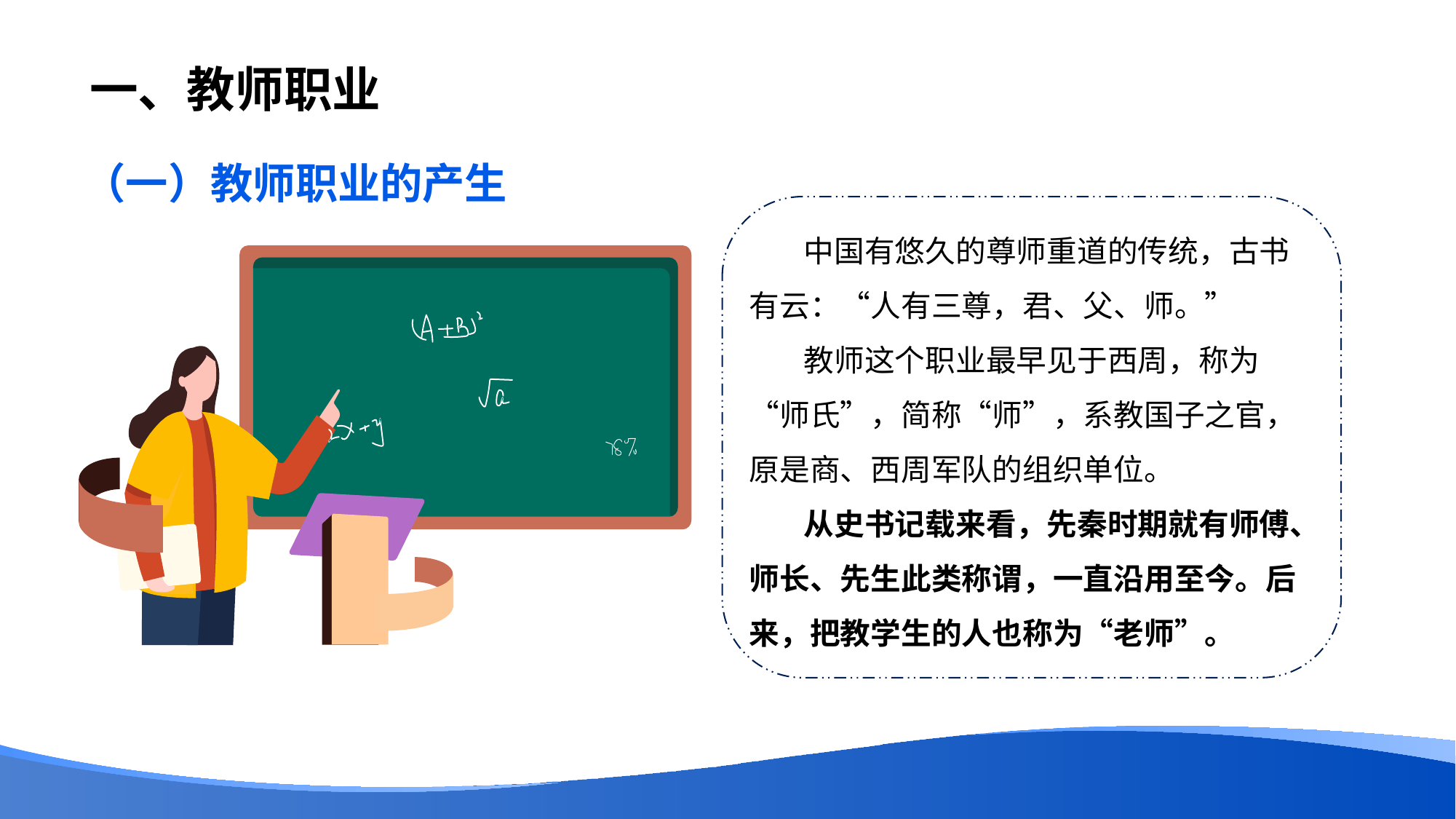

# 一、教师职业
（一）教师职业的产生

中国有悠久的尊师重道的传统，古书有云：“人有三尊，君、父、师。”
教师这个职业最早见于西周，称为“师氏”，简称“师”，系教国子之官，原是商、西周军队的组织单位。
从史书记载来看，先秦时期就有师傅、师长、先生此类称谓，一直沿用至今。后来，把教学生的人也称为“老师”。